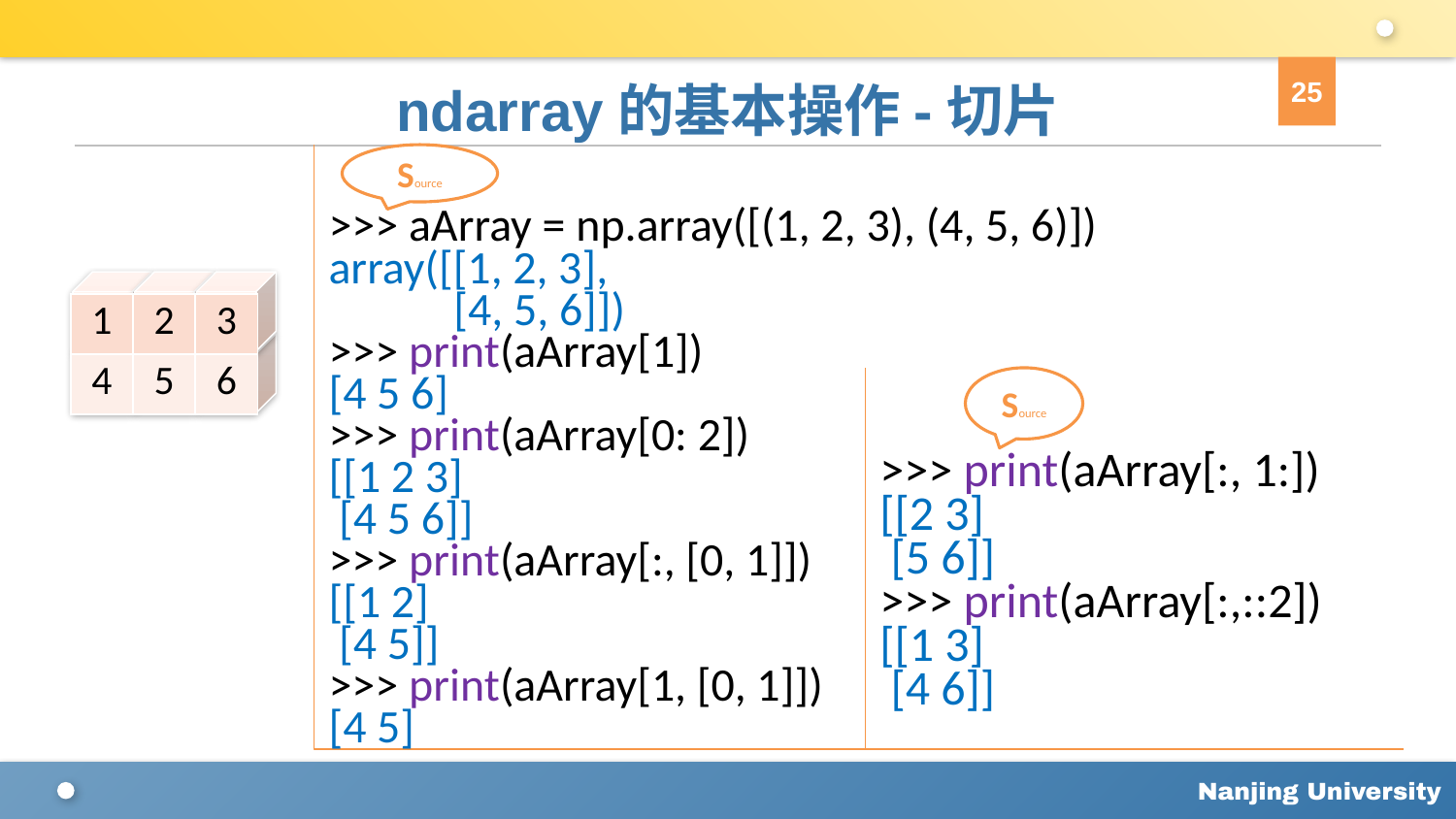

25
# ndarray的基本操作-切片

>>> aArray = np.array([(1, 2, 3), (4, 5, 6)])
array([[1, 2, 3],
            [4, 5, 6]])
>>> print(aArray[1])
[4 5 6]
>>> print(aArray[0: 2])
[[1 2 3]
 [4 5 6]]
>>> print(aArray[:, [0, 1]])
[[1 2]
 [4 5]]
>>> print(aArray[1, [0, 1]])
[4 5]
Source
0
0
0
0
0
0
| 1 | 2 | 3 |
| --- | --- | --- |
| 4 | 5 | 6 |
Source

>>> print(aArray[:, 1:])
[[2 3]
 [5 6]]
>>> print(aArray[:,::2])
[[1 3]
 [4 6]]